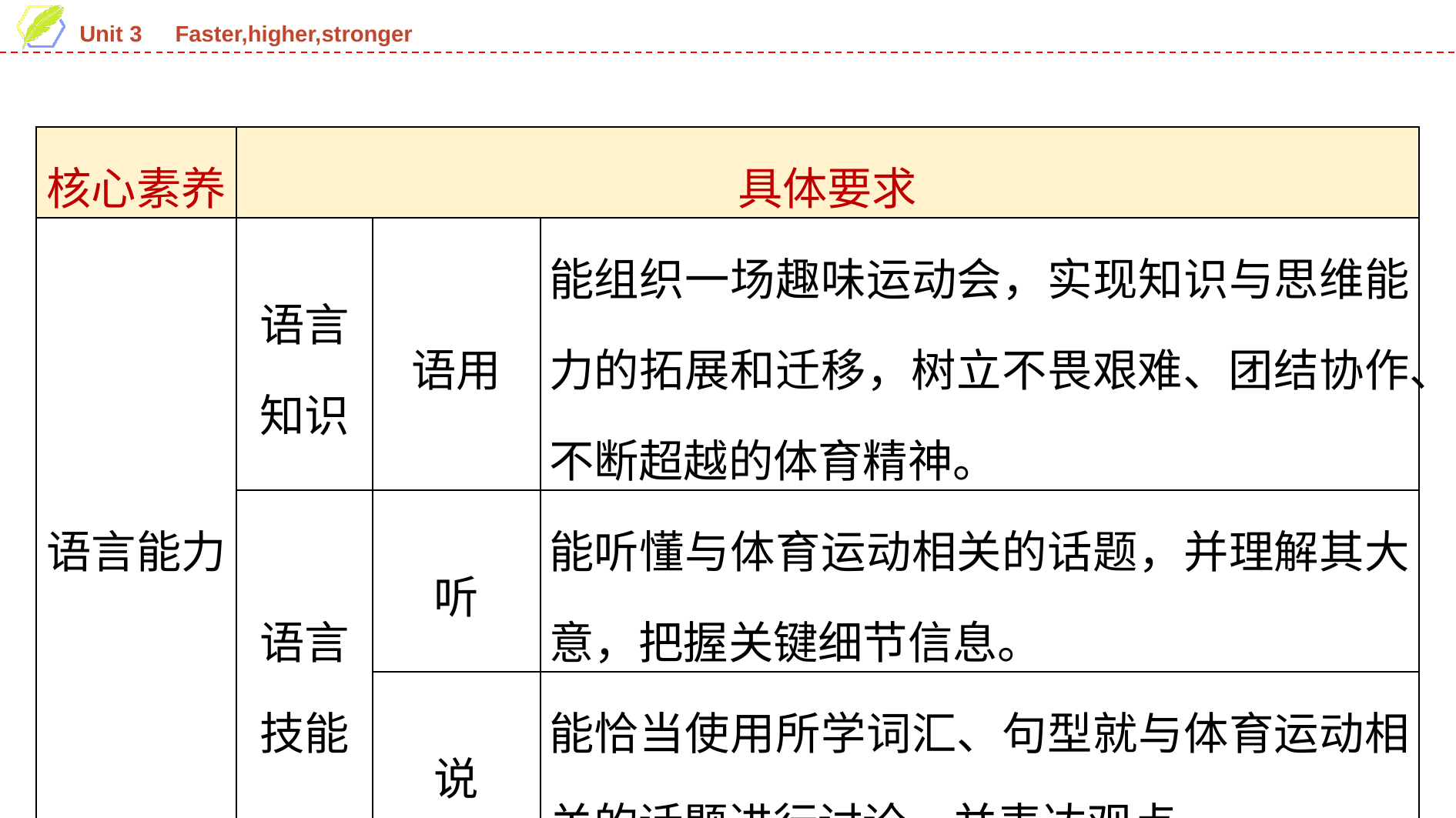

| 核心素养 | 具体要求 |  |  |
| --- | --- | --- | --- |
| 语言能力 | 语言 知识 | 语用 | 能组织一场趣味运动会，实现知识与思维能力的拓展和迁移，树立不畏艰难、团结协作、不断超越的体育精神。 |
|  | 语言 技能 | 听 | 能听懂与体育运动相关的话题，并理解其大意，把握关键细节信息。 |
|  |  | 说 | 能恰当使用所学词汇、句型就与体育运动相关的话题进行讨论，并表达观点。 |